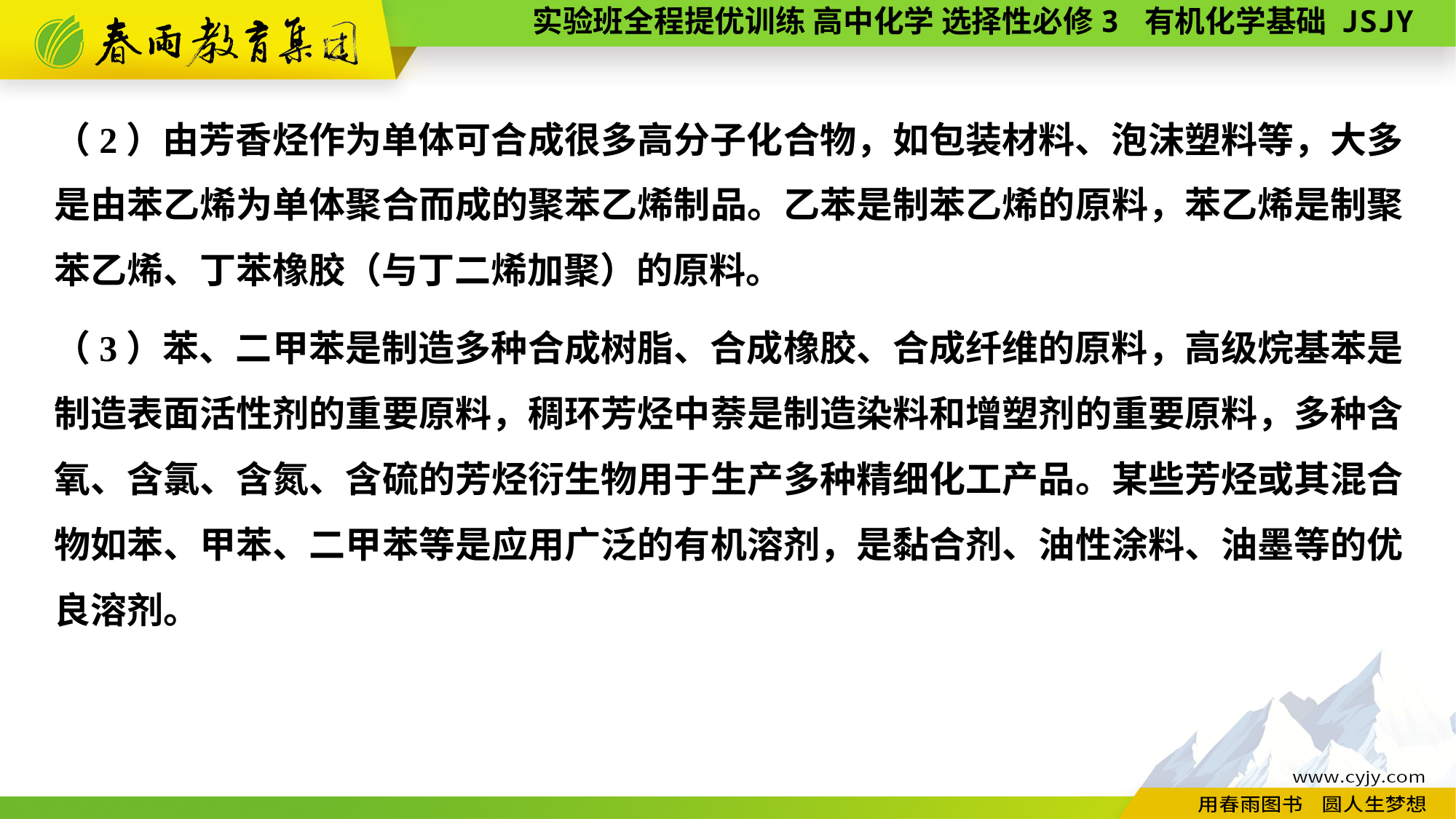

（2）由芳香烃作为单体可合成很多高分子化合物，如包装材料、泡沫塑料等，大多是由苯乙烯为单体聚合而成的聚苯乙烯制品。乙苯是制苯乙烯的原料，苯乙烯是制聚苯乙烯、丁苯橡胶（与丁二烯加聚）的原料。
（3）苯、二甲苯是制造多种合成树脂、合成橡胶、合成纤维的原料，高级烷基苯是制造表面活性剂的重要原料，稠环芳烃中萘是制造染料和增塑剂的重要原料，多种含氧、含氯、含氮、含硫的芳烃衍生物用于生产多种精细化工产品。某些芳烃或其混合物如苯、甲苯、二甲苯等是应用广泛的有机溶剂，是黏合剂、油性涂料、油墨等的优良溶剂。